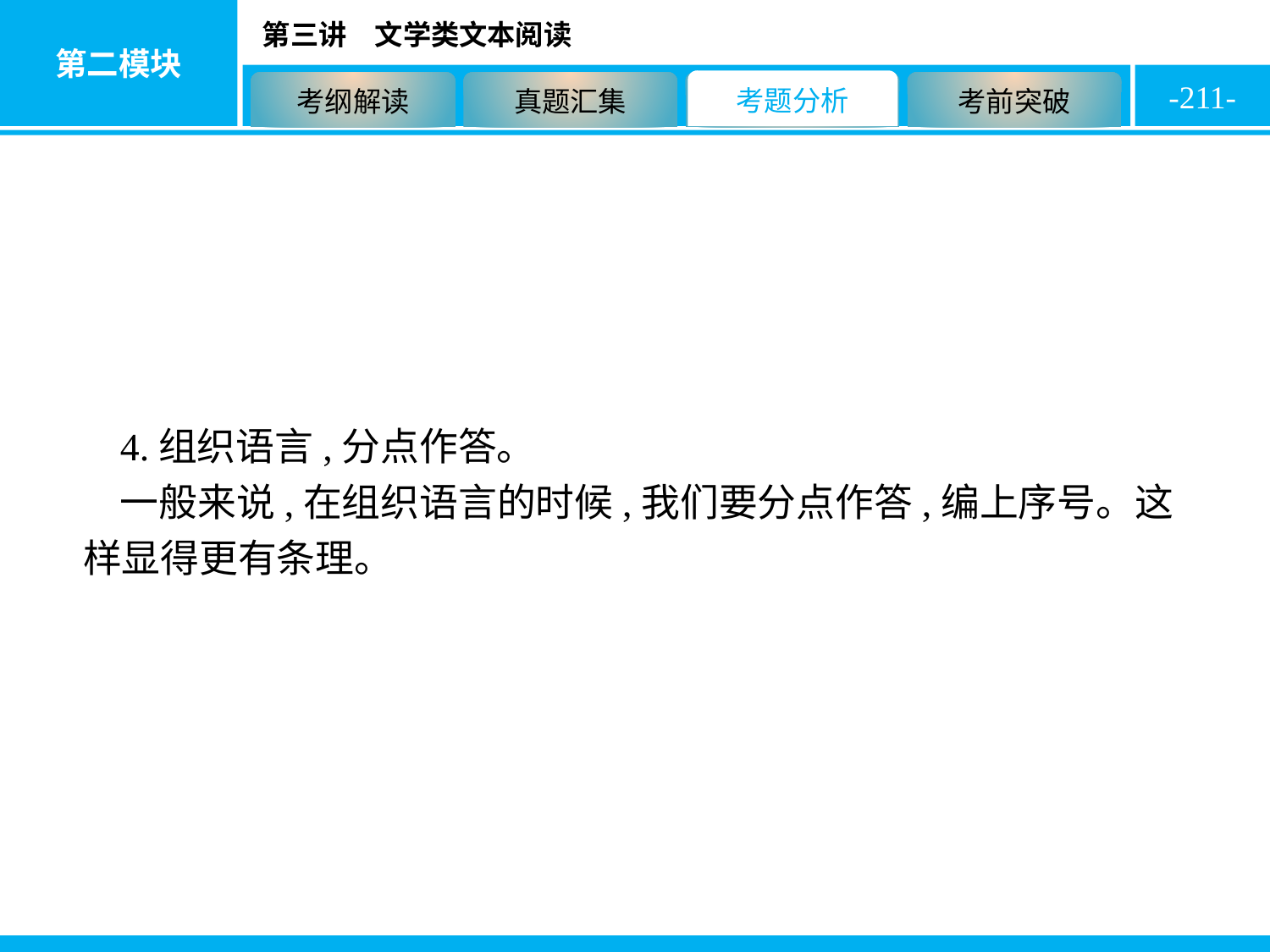

-211-
4.组织语言,分点作答。
一般来说,在组织语言的时候,我们要分点作答,编上序号。这样显得更有条理。